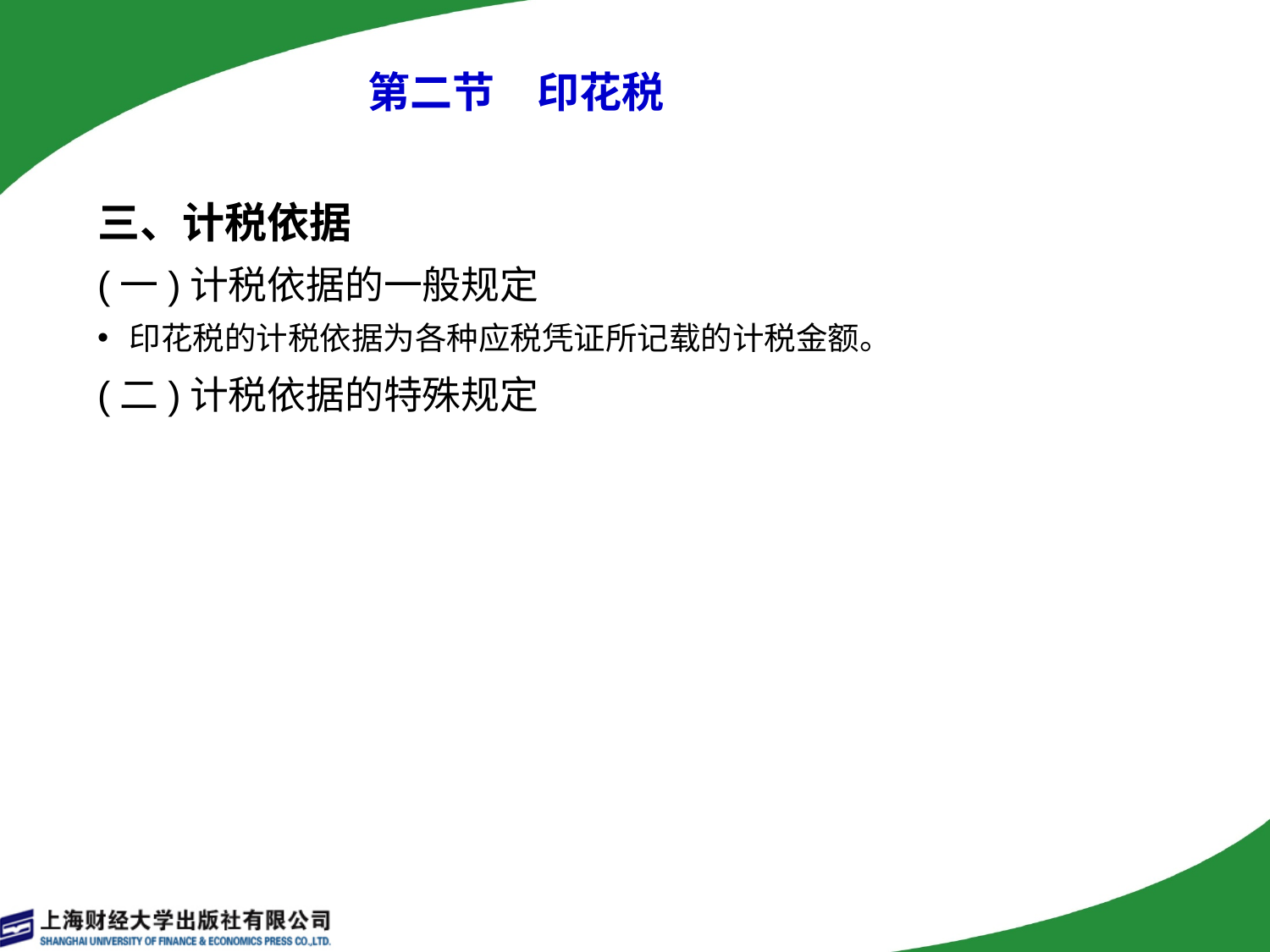

# 第二节　印花税

三、计税依据
(一)计税依据的一般规定
印花税的计税依据为各种应税凭证所记载的计税金额。
(二)计税依据的特殊规定